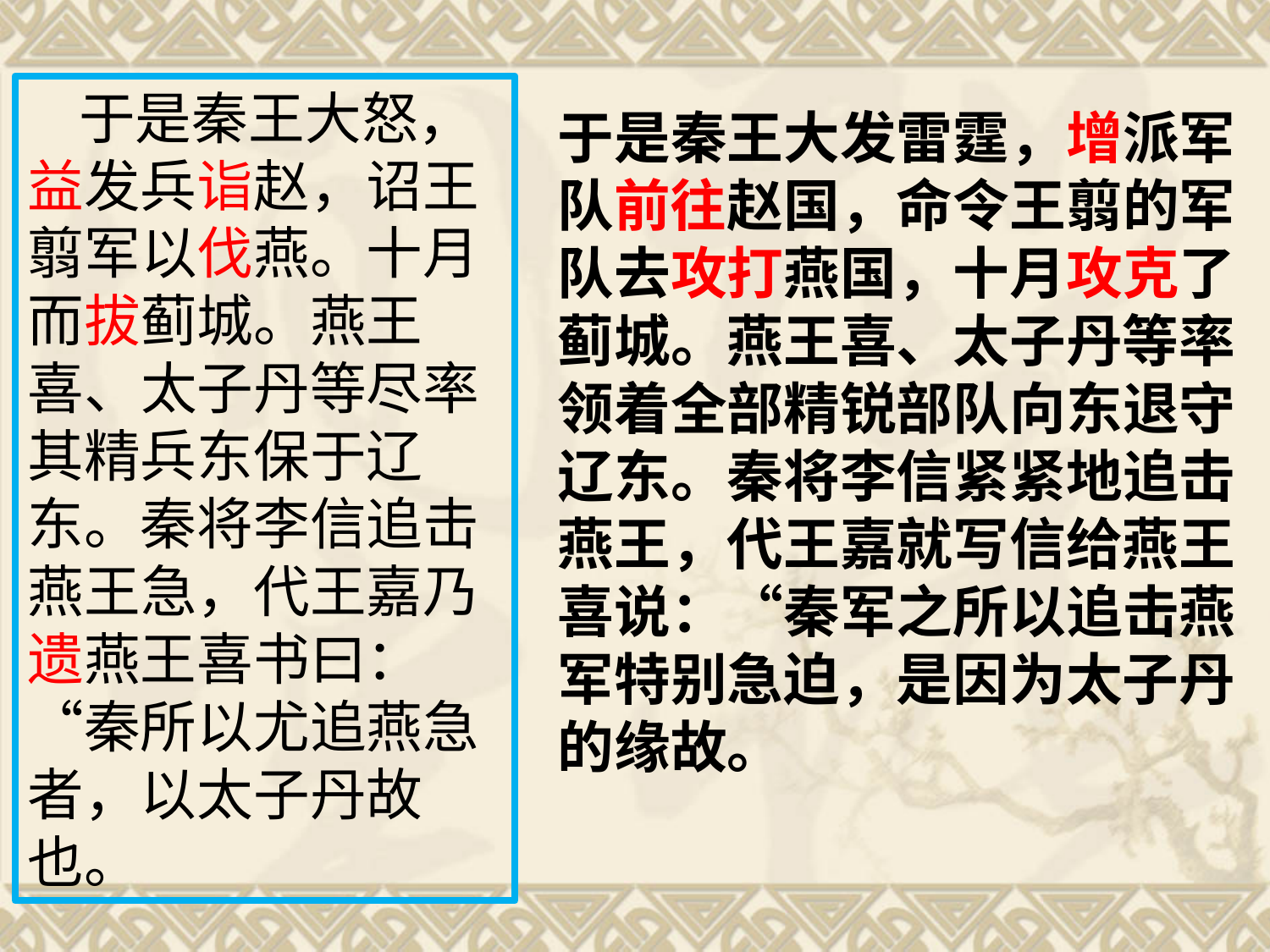

于是秦王大怒，益发兵诣赵，诏王翦军以伐燕。十月而拔蓟城。燕王喜、太子丹等尽率其精兵东保于辽东。秦将李信追击燕王急，代王嘉乃遗燕王喜书曰：“秦所以尤追燕急者，以太子丹故也。
于是秦王大发雷霆，增派军队前往赵国，命令王翦的军队去攻打燕国，十月攻克了蓟城。燕王喜、太子丹等率领着全部精锐部队向东退守辽东。秦将李信紧紧地追击燕王，代王嘉就写信给燕王喜说：“秦军之所以追击燕军特别急迫，是因为太子丹的缘故。